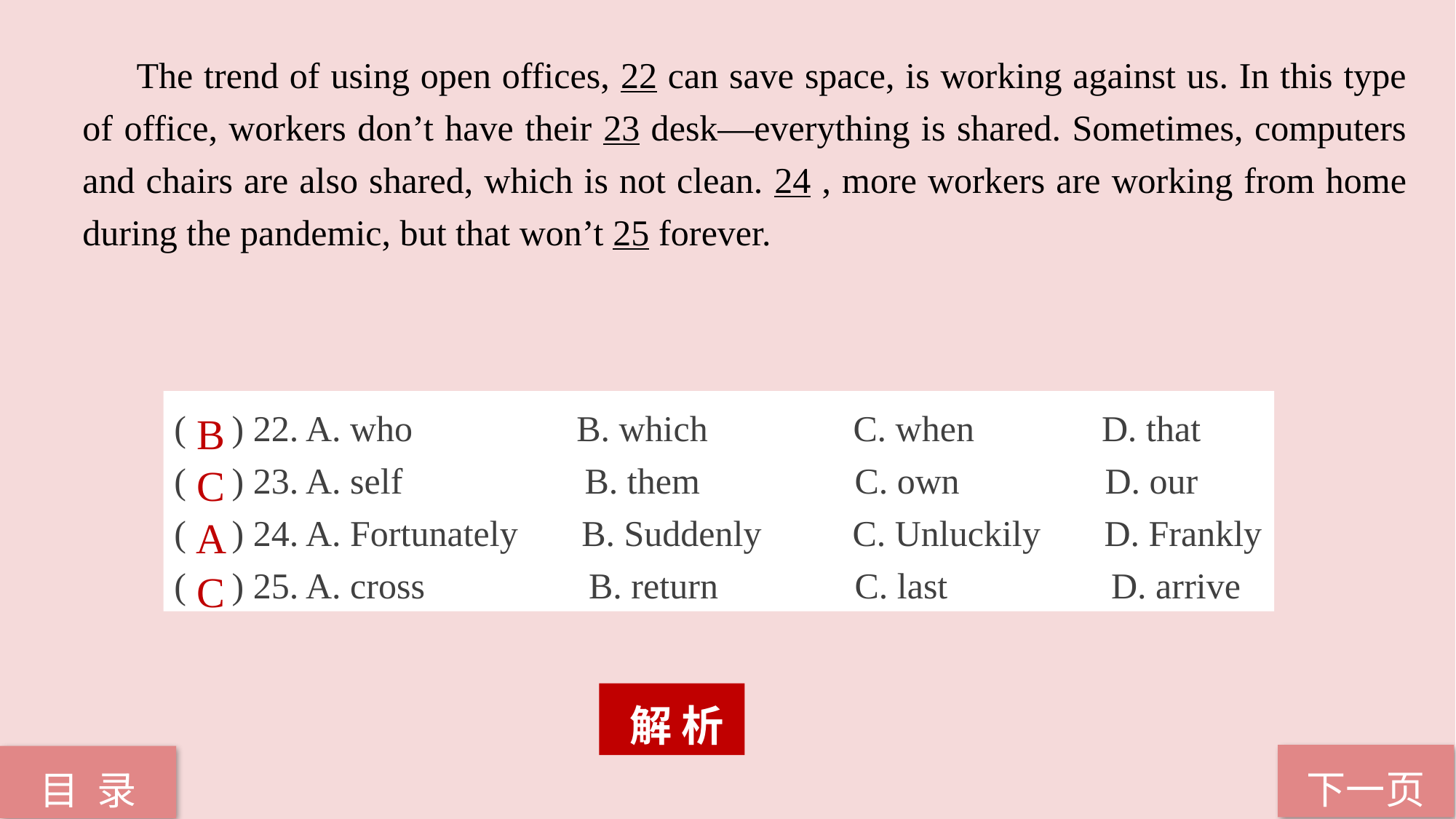

The trend of using open offices, 22 can save space, is working against us. In this type of office, workers don’t have their 23 desk—everything is shared. Sometimes, computers and chairs are also shared, which is not clean. 24 , more workers are working from home during the pandemic, but that won’t 25 forever.
(     ) 22. A. who                  B. which                C. when              D. that
(     ) 23. A. self                    B. them                 C. own                D. our
(     ) 24. A. Fortunately       B. Suddenly          C. Unluckily       D. Frankly
(     ) 25. A. cross                  B. return               C. last                  D. arrive
B
C
A
C
 解 析